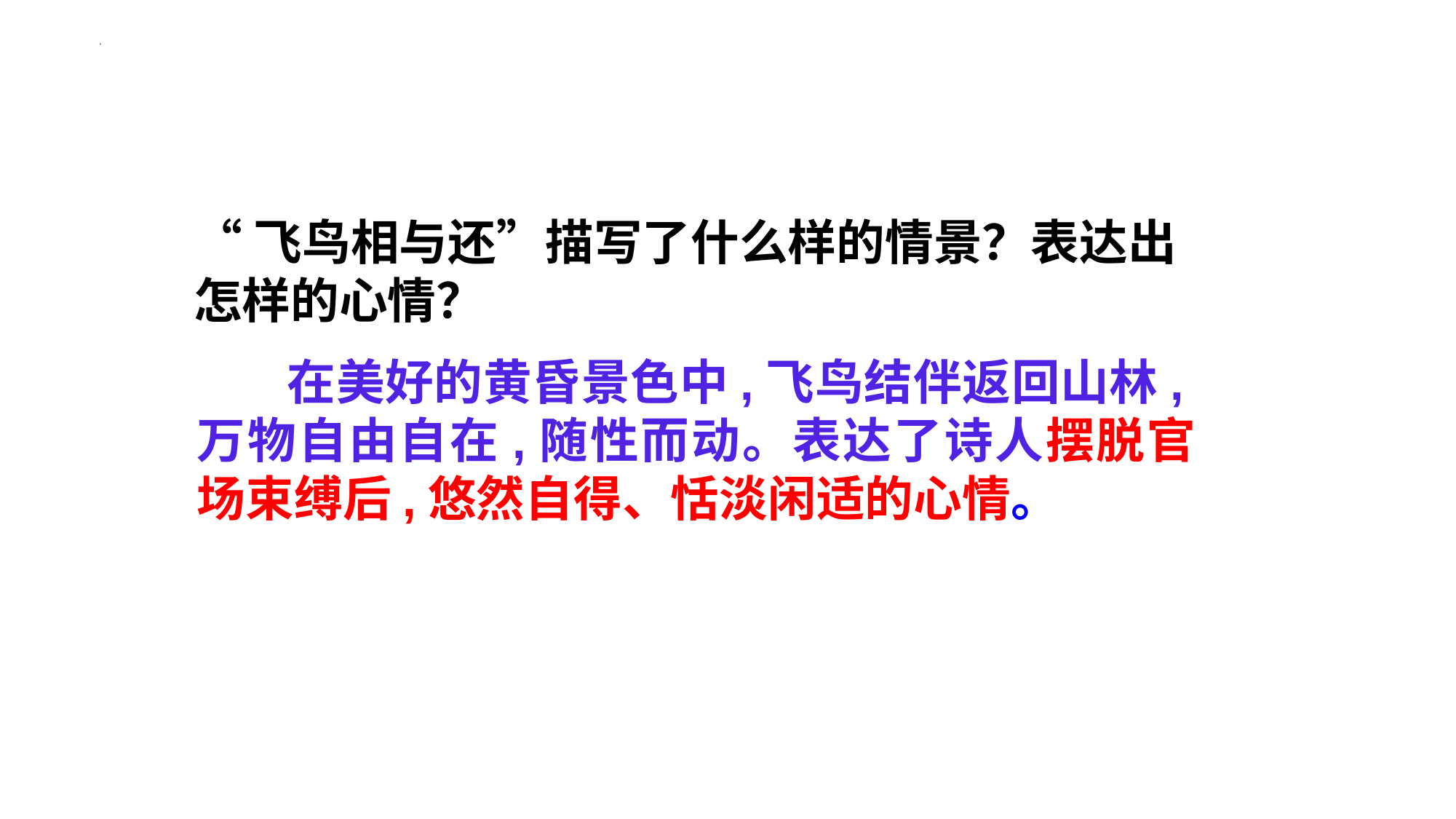

“飞鸟相与还”描写了什么样的情景？表达出怎样的心情？
  在美好的黄昏景色中,飞鸟结伴返回山林,万物自由自在,随性而动。表达了诗人摆脱官场束缚后,悠然自得、恬淡闲适的心情。